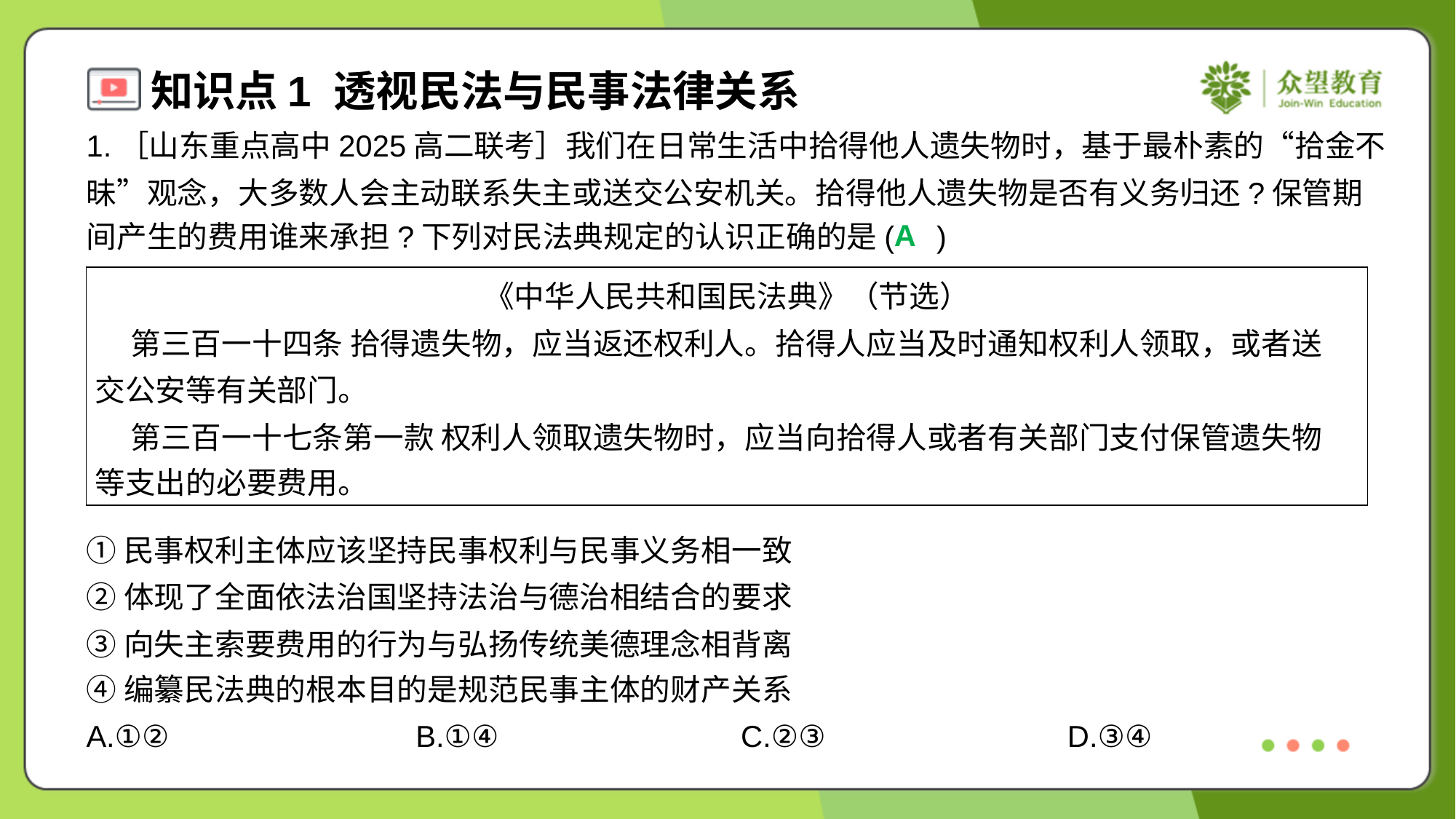

1.［山东重点高中2025高二联考］我们在日常生活中拾得他人遗失物时，基于最朴素的“拾金不
昧”观念，大多数人会主动联系失主或送交公安机关。拾得他人遗失物是否有义务归还?保管期
间产生的费用谁来承担?下列对民法典规定的认识正确的是(     )
A
| 《中华人民共和国民法典》（节选） 第三百一十四条 拾得遗失物，应当返还权利人。拾得人应当及时通知权利人领取，或者送 交公安等有关部门。 第三百一十七条第一款 权利人领取遗失物时，应当向拾得人或者有关部门支付保管遗失物 等支出的必要费用。 |
| --- |
①民事权利主体应该坚持民事权利与民事义务相一致
②体现了全面依法治国坚持法治与德治相结合的要求
③向失主索要费用的行为与弘扬传统美德理念相背离
④编纂民法典的根本目的是规范民事主体的财产关系
A.①②	B.①④	C.②③	D.③④